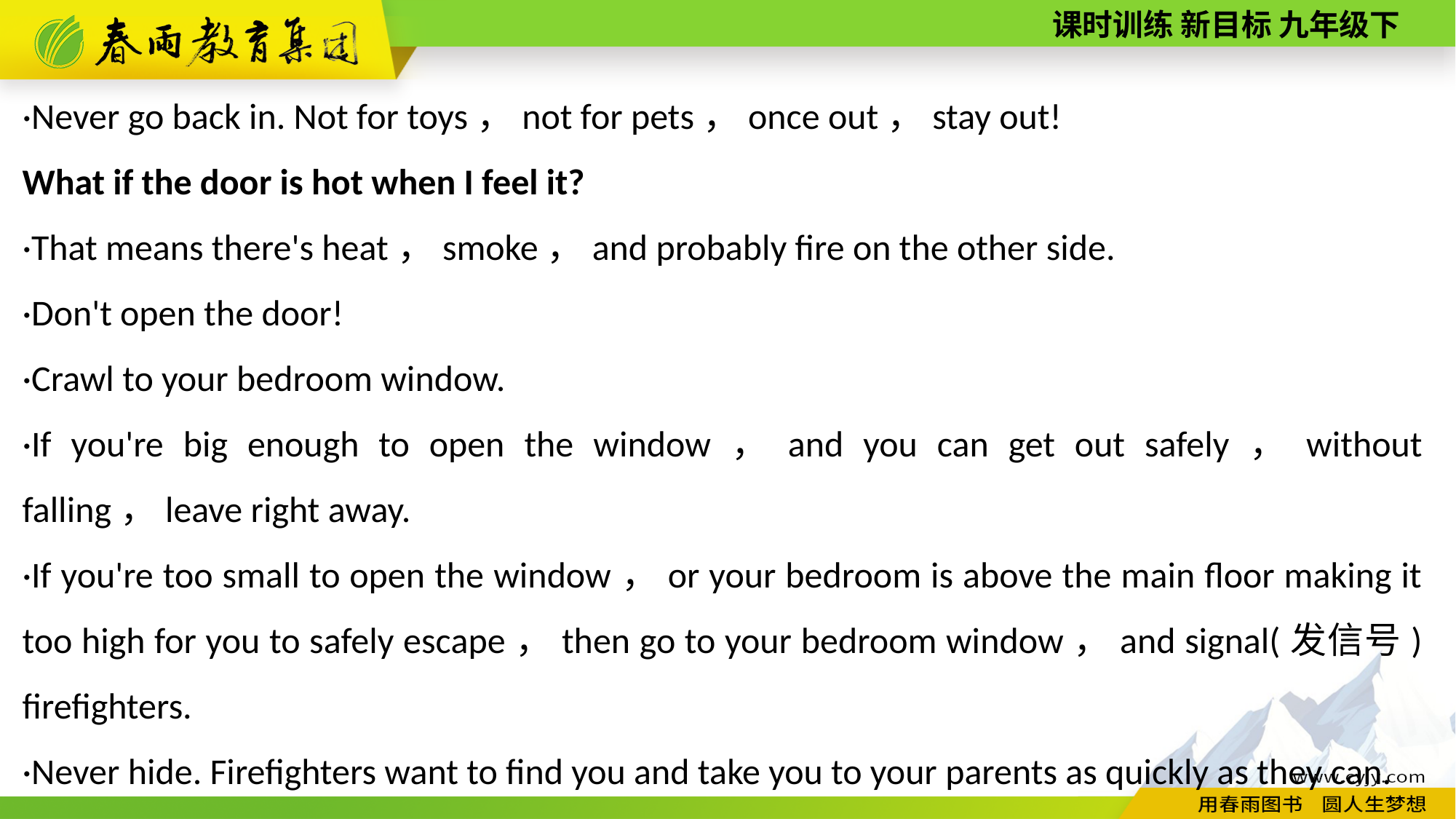

·Never go back in. Not for toys，not for pets，once out，stay out!
What if the door is hot when I feel it?
·That means there's heat，smoke，and probably fire on the other side.
·Don't open the door!
·Crawl to your bedroom window.
·If you're big enough to open the window，and you can get out safely，without falling，leave right away.
·If you're too small to open the window，or your bedroom is above the main floor making it too high for you to safely escape，then go to your bedroom window，and signal(发信号) firefighters.
·Never hide. Firefighters want to find you and take you to your parents as quickly as they can.